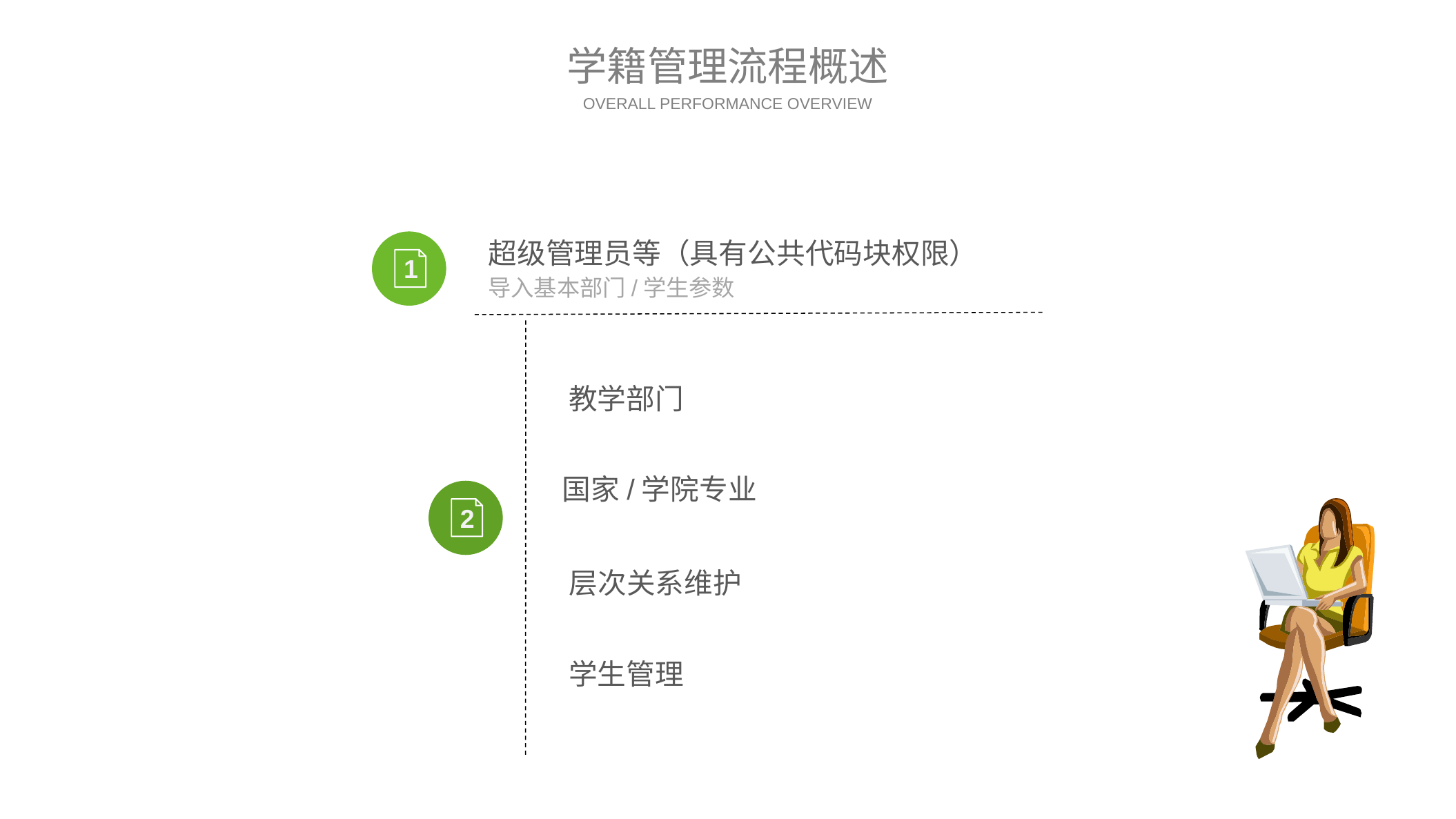

学籍管理流程概述
OVERALL PERFORMANCE OVERVIEW
超级管理员等（具有公共代码块权限）
导入基本部门/学生参数

1
教学部门
国家/学院专业

2

层次关系维护
学生管理